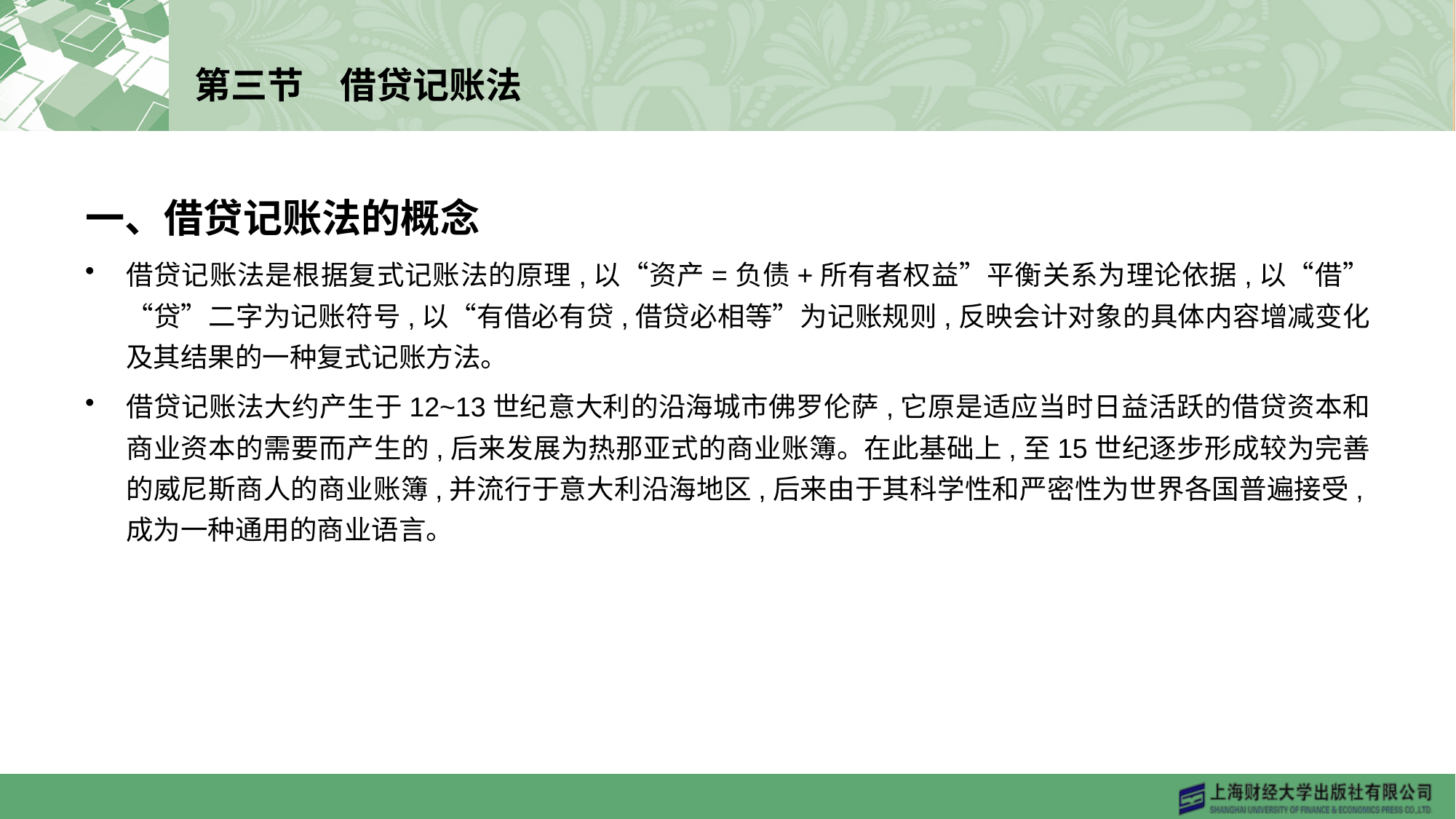

# 第三节　借贷记账法
一、借贷记账法的概念
借贷记账法是根据复式记账法的原理,以“资产=负债+所有者权益”平衡关系为理论依据,以“借”“贷”二字为记账符号,以“有借必有贷,借贷必相等”为记账规则,反映会计对象的具体内容增减变化及其结果的一种复式记账方法。
借贷记账法大约产生于12~13世纪意大利的沿海城市佛罗伦萨,它原是适应当时日益活跃的借贷资本和商业资本的需要而产生的,后来发展为热那亚式的商业账簿。在此基础上,至15世纪逐步形成较为完善的威尼斯商人的商业账簿,并流行于意大利沿海地区,后来由于其科学性和严密性为世界各国普遍接受,成为一种通用的商业语言。